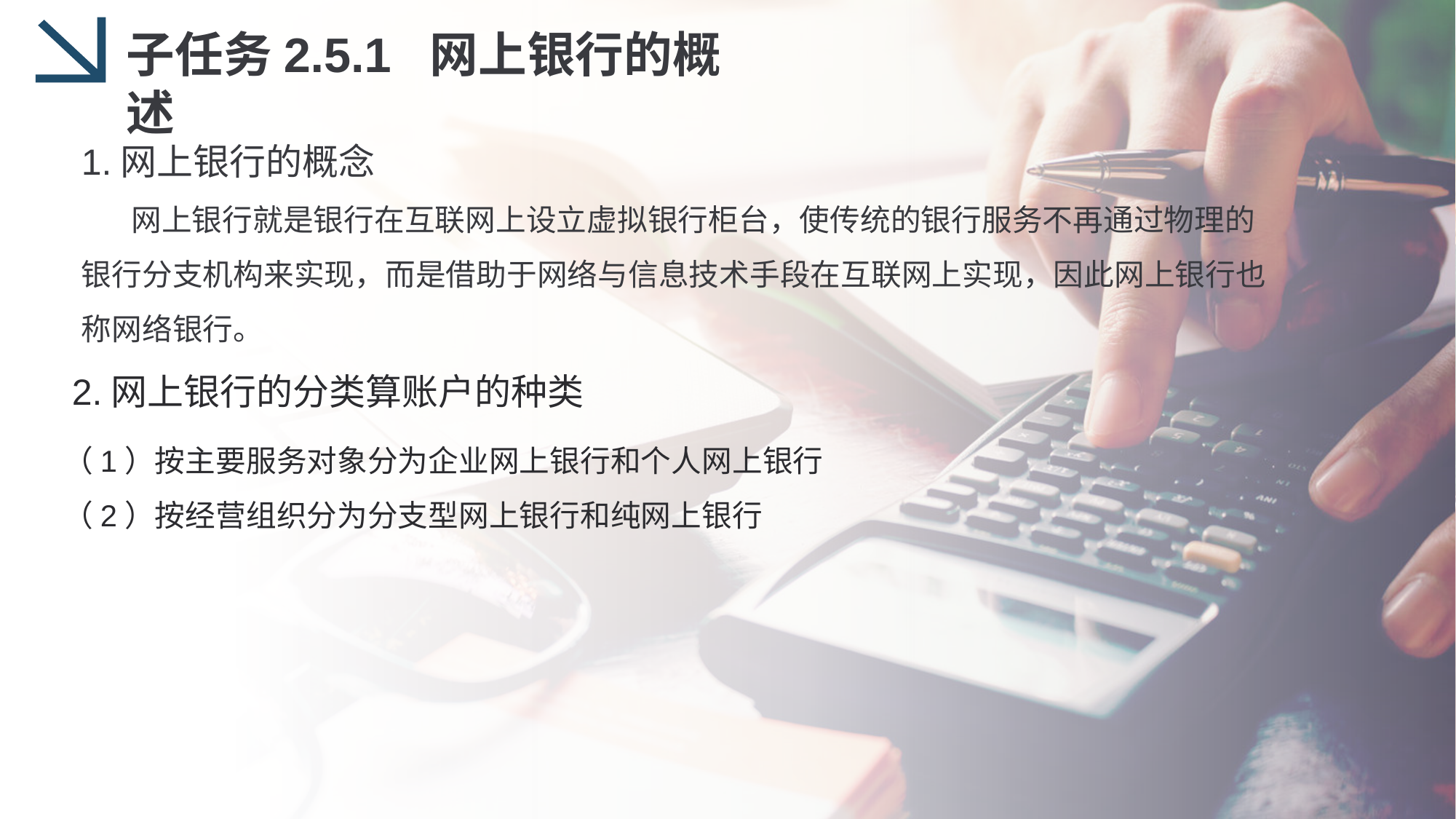

子任务2.5.1  网上银行的概述
1.网上银行的概念
       网上银行就是银行在互联网上设立虚拟银行柜台，使传统的银行服务不再通过物理的银行分支机构来实现，而是借助于网络与信息技术手段在互联网上实现，因此网上银行也称网络银行。
2.网上银行的分类算账户的种类
 （1）按主要服务对象分为企业网上银行和个人网上银行
 （2）按经营组织分为分支型网上银行和纯网上银行